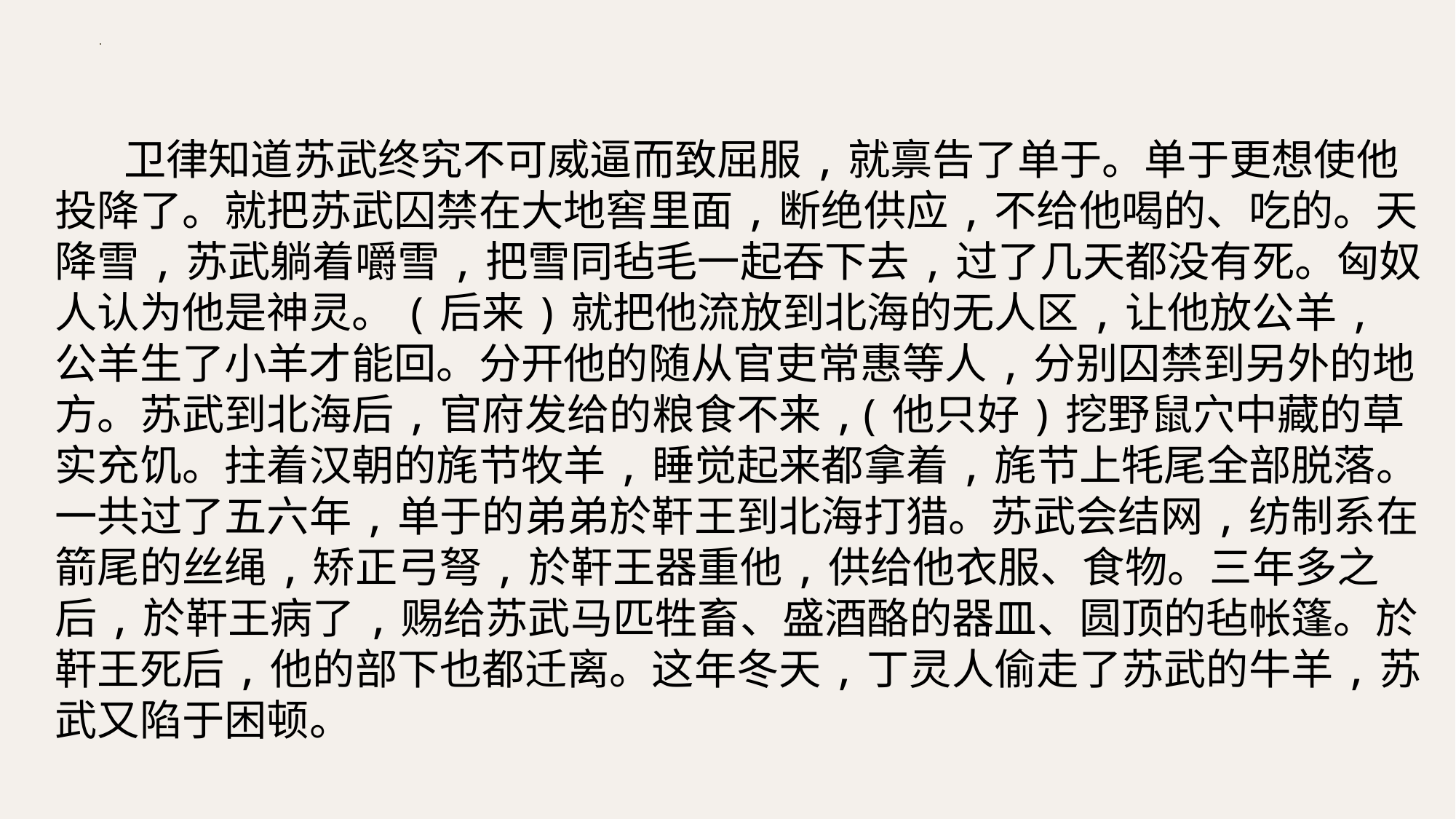

卫律知道苏武终究不可威逼而致屈服,就禀告了单于。单于更想使他投降了。就把苏武囚禁在大地窖里面,断绝供应,不给他喝的、吃的。天降雪,苏武躺着嚼雪,把雪同毡毛一起吞下去,过了几天都没有死。匈奴人认为他是神灵。(后来)就把他流放到北海的无人区,让他放公羊,公羊生了小羊才能回。分开他的随从官吏常惠等人,分别囚禁到另外的地方。苏武到北海后,官府发给的粮食不来,(他只好)挖野鼠穴中藏的草实充饥。拄着汉朝的旄节牧羊,睡觉起来都拿着,旄节上牦尾全部脱落。一共过了五六年,单于的弟弟於靬王到北海打猎。苏武会结网,纺制系在箭尾的丝绳,矫正弓弩,於靬王器重他,供给他衣服、食物。三年多之后,於靬王病了,赐给苏武马匹牲畜、盛酒酪的器皿、圆顶的毡帐篷。於靬王死后,他的部下也都迁离。这年冬天,丁灵人偷走了苏武的牛羊,苏武又陷于困顿。